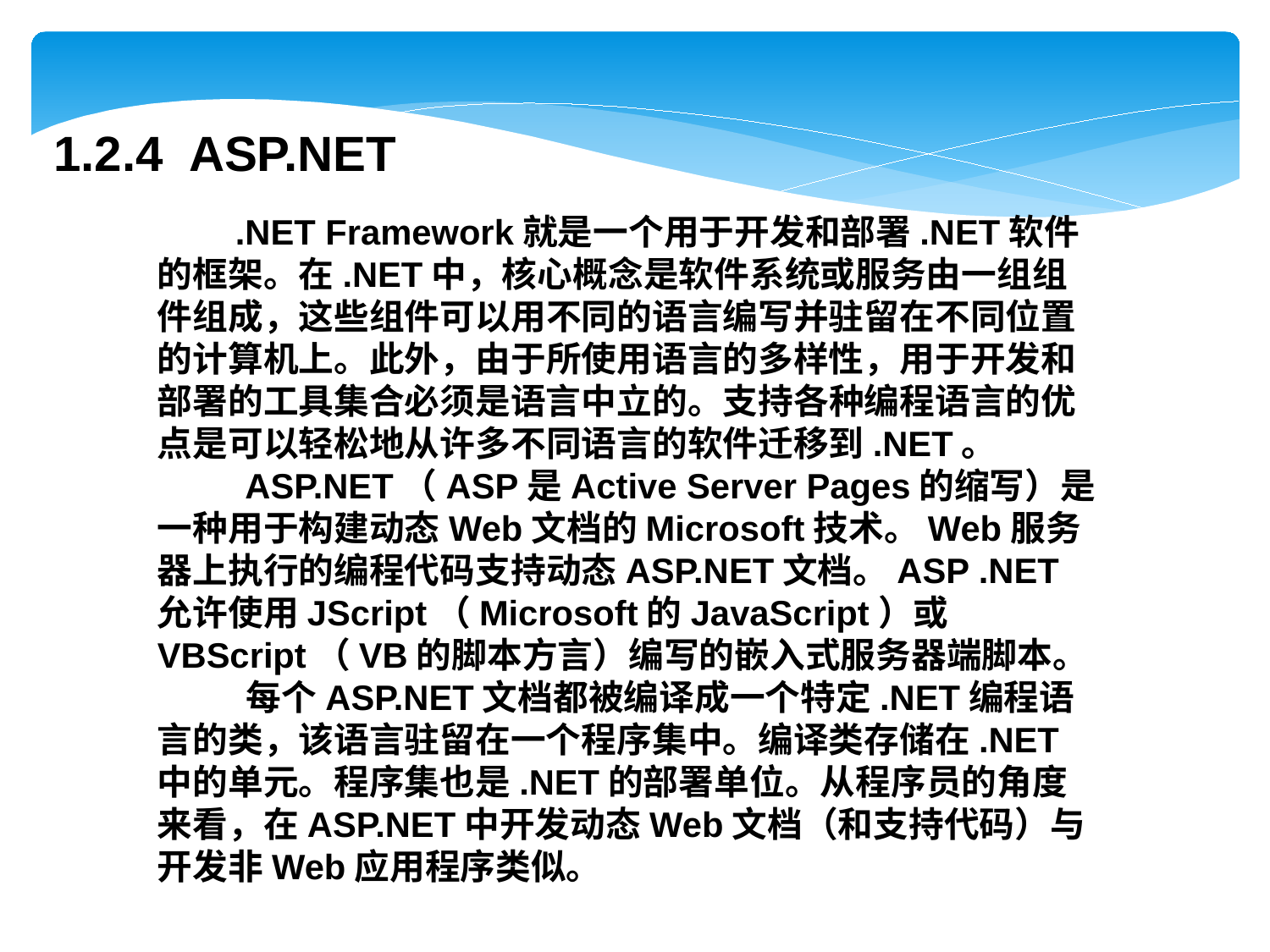

1.2.4  ASP.NET
        .NET Framework就是一个用于开发和部署.NET软件的框架。在.NET中，核心概念是软件系统或服务由一组组件组成，这些组件可以用不同的语言编写并驻留在不同位置的计算机上。此外，由于所使用语言的多样性，用于开发和部署的工具集合必须是语言中立的。支持各种编程语言的优点是可以轻松地从许多不同语言的软件迁移到.NET。
         ASP.NET（ASP是Active Server Pages的缩写）是一种用于构建动态Web文档的Microsoft技术。Web服务器上执行的编程代码支持动态ASP.NET文档。ASP .NET允许使用JScript（Microsoft的JavaScript）或VBScript（VB的脚本方言）编写的嵌入式服务器端脚本。
          每个ASP.NET文档都被编译成一个特定.NET编程语言的类，该语言驻留在一个程序集中。编译类存储在.NET中的单元。程序集也是.NET的部署单位。从程序员的角度来看，在ASP.NET中开发动态Web文档（和支持代码）与开发非Web应用程序类似。